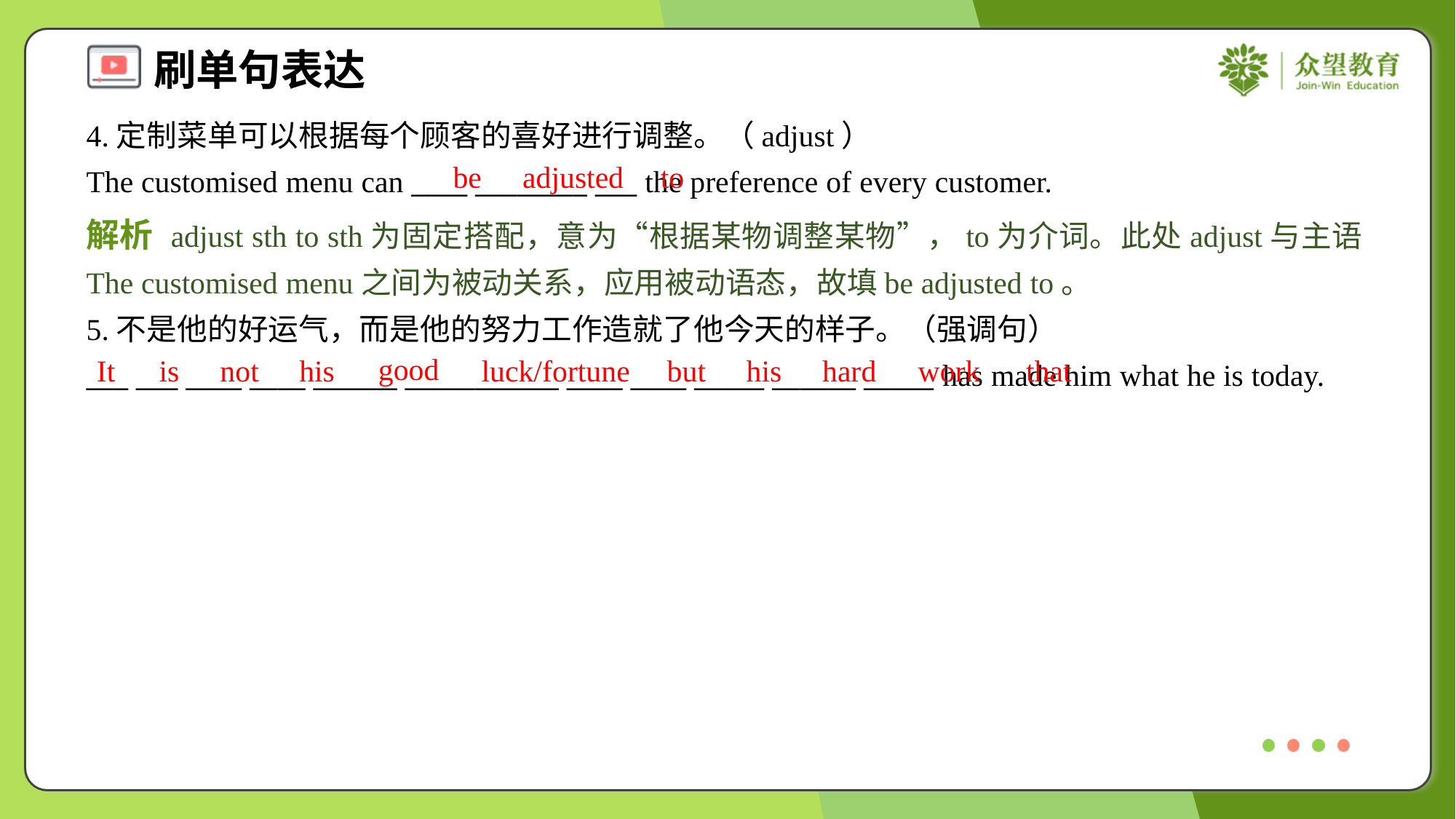

4.定制菜单可以根据每个顾客的喜好进行调整。（adjust）
The customised menu can ____ ________ ___ the preference of every customer.
be
adjusted
to
解析 adjust sth to sth为固定搭配，意为“根据某物调整某物”，to为介词。此处adjust与主语The customised menu之间为被动关系，应用被动语态，故填be adjusted to。
5.不是他的好运气，而是他的努力工作造就了他今天的样子。（强调句）
___ ___ ____ ____ ______ ___________ ____ ____ _____ ______ _____ has made him what he is today.
good
It
is
not
his
luck/fortune
but
his
hard
work
that